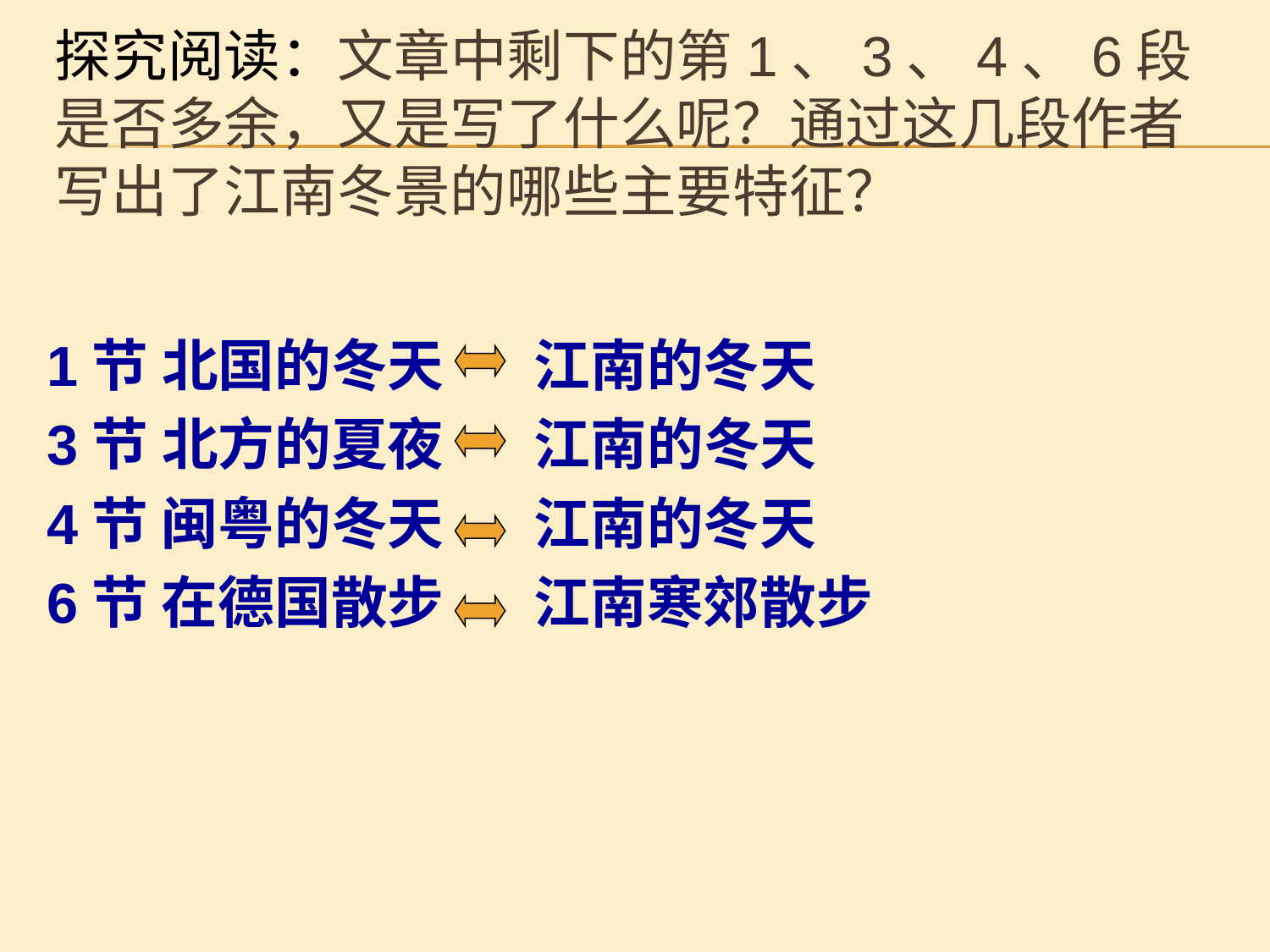

# 探究阅读：文章中剩下的第1、3、4、6段是否多余，又是写了什么呢？通过这几段作者写出了江南冬景的哪些主要特征？
1节 北国的冬天       江南的冬天
3节 北方的夏夜       江南的冬天
4节 闽粤的冬天       江南的冬天
6节 在德国散步       江南寒郊散步